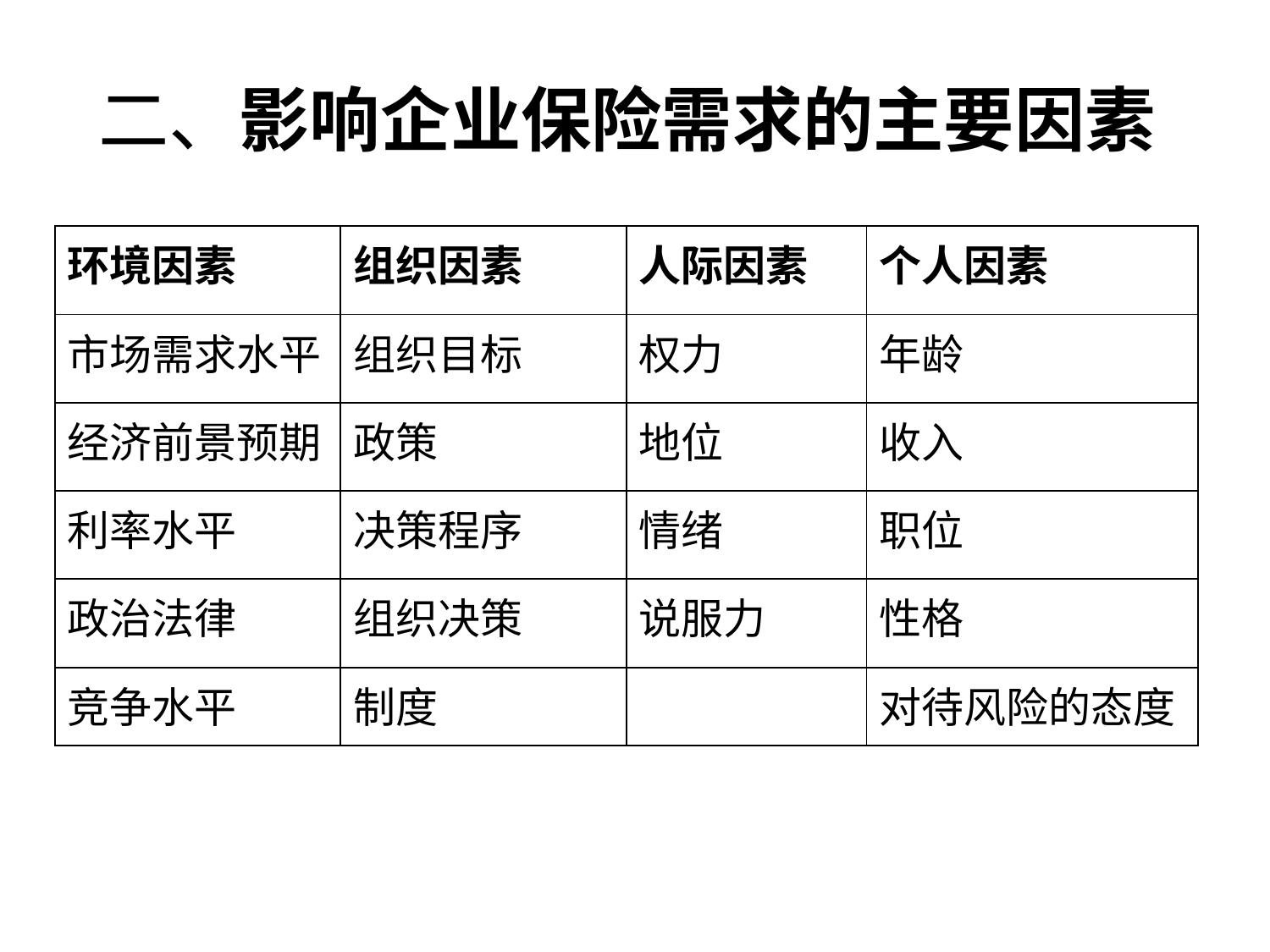

# 二、影响企业保险需求的主要因素
| 环境因素 | 组织因素 | 人际因素 | 个人因素 |
| --- | --- | --- | --- |
| 市场需求水平 | 组织目标 | 权力 | 年龄 |
| 经济前景预期 | 政策 | 地位 | 收入 |
| 利率水平 | 决策程序 | 情绪 | 职位 |
| 政治法律 | 组织决策 | 说服力 | 性格 |
| 竞争水平 | 制度 |  | 对待风险的态度 |